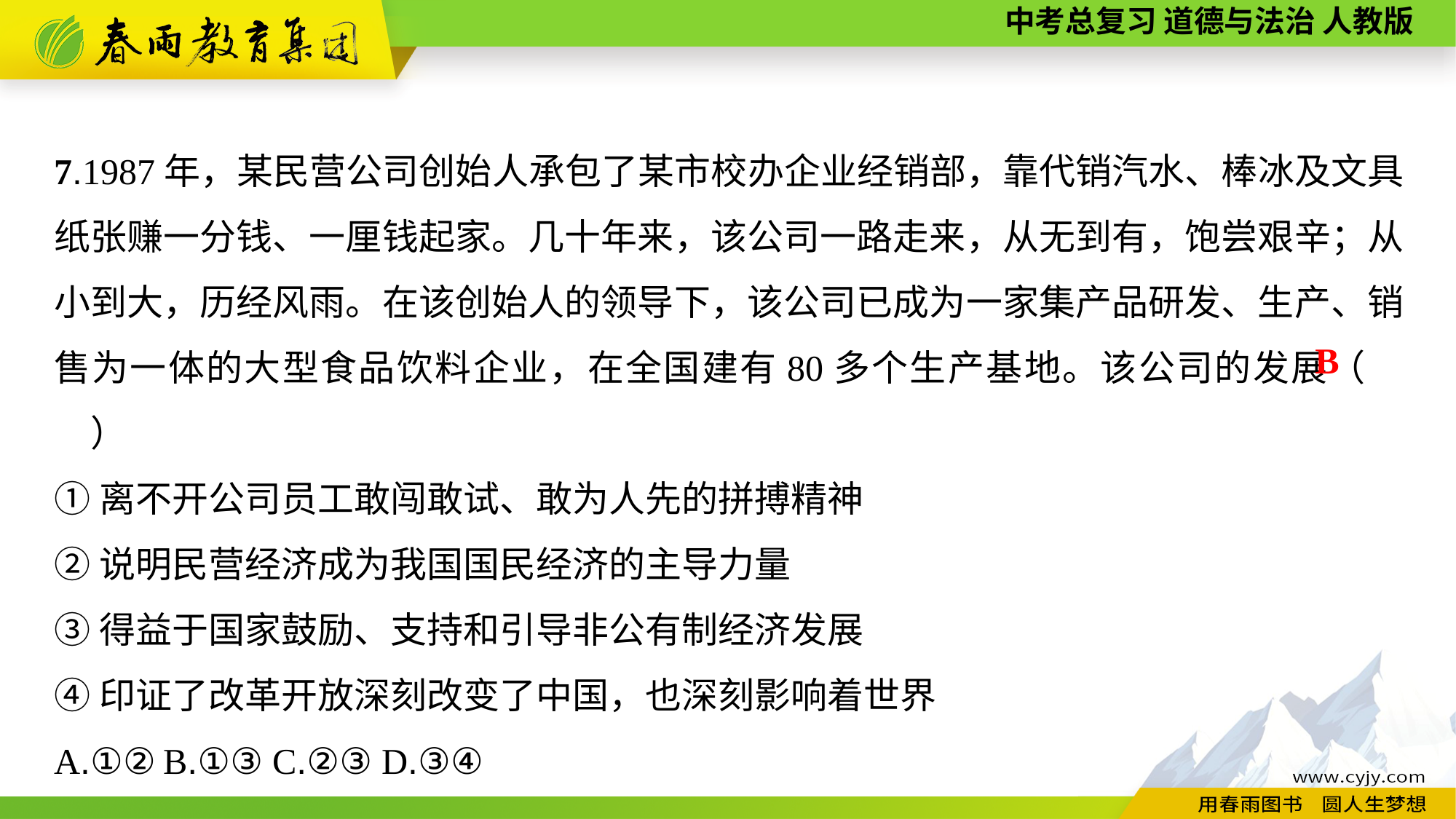

7.1987年，某民营公司创始人承包了某市校办企业经销部，靠代销汽水、棒冰及文具纸张赚一分钱、一厘钱起家。几十年来，该公司一路走来，从无到有，饱尝艰辛；从小到大，历经风雨。在该创始人的领导下，该公司已成为一家集产品研发、生产、销售为一体的大型食品饮料企业，在全国建有80多个生产基地。该公司的发展（　　）
①离不开公司员工敢闯敢试、敢为人先的拼搏精神
②说明民营经济成为我国国民经济的主导力量
③得益于国家鼓励、支持和引导非公有制经济发展
④印证了改革开放深刻改变了中国，也深刻影响着世界
A.①②	B.①③	C.②③	D.③④
B